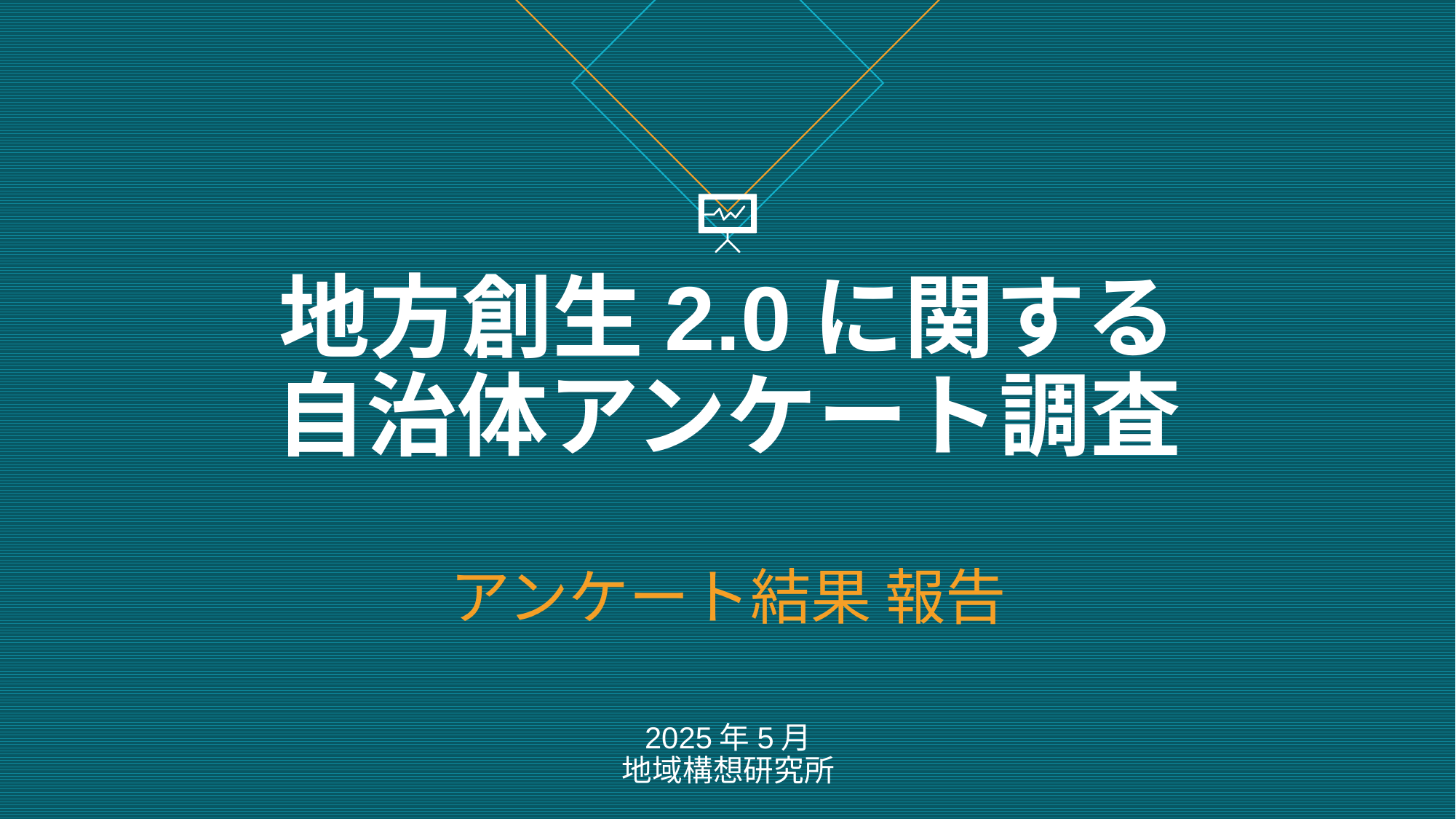

# 地方創生2.0に関する 自治体アンケート調査 アンケート結果 報告
2025年5月
地域構想研究所